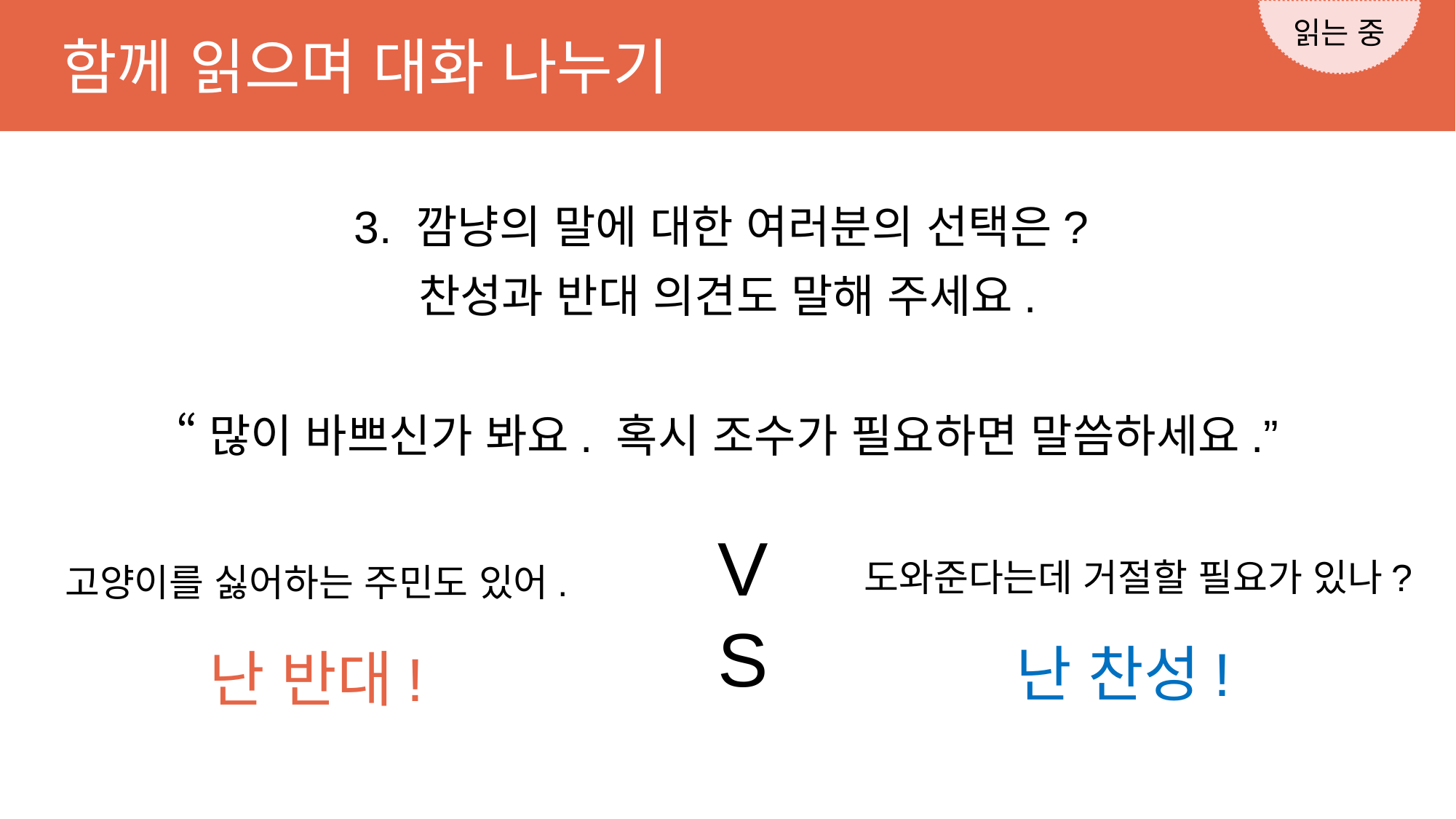

읽는 중
함께 읽으며 대화 나누기
3. 깜냥의 말에 대한 여러분의 선택은?
찬성과 반대 의견도 말해 주세요.

“많이 바쁘신가 봐요. 혹시 조수가 필요하면 말씀하세요.”
VS
도와준다는데 거절할 필요가 있나?
난 찬성!
고양이를 싫어하는 주민도 있어.
난 반대!